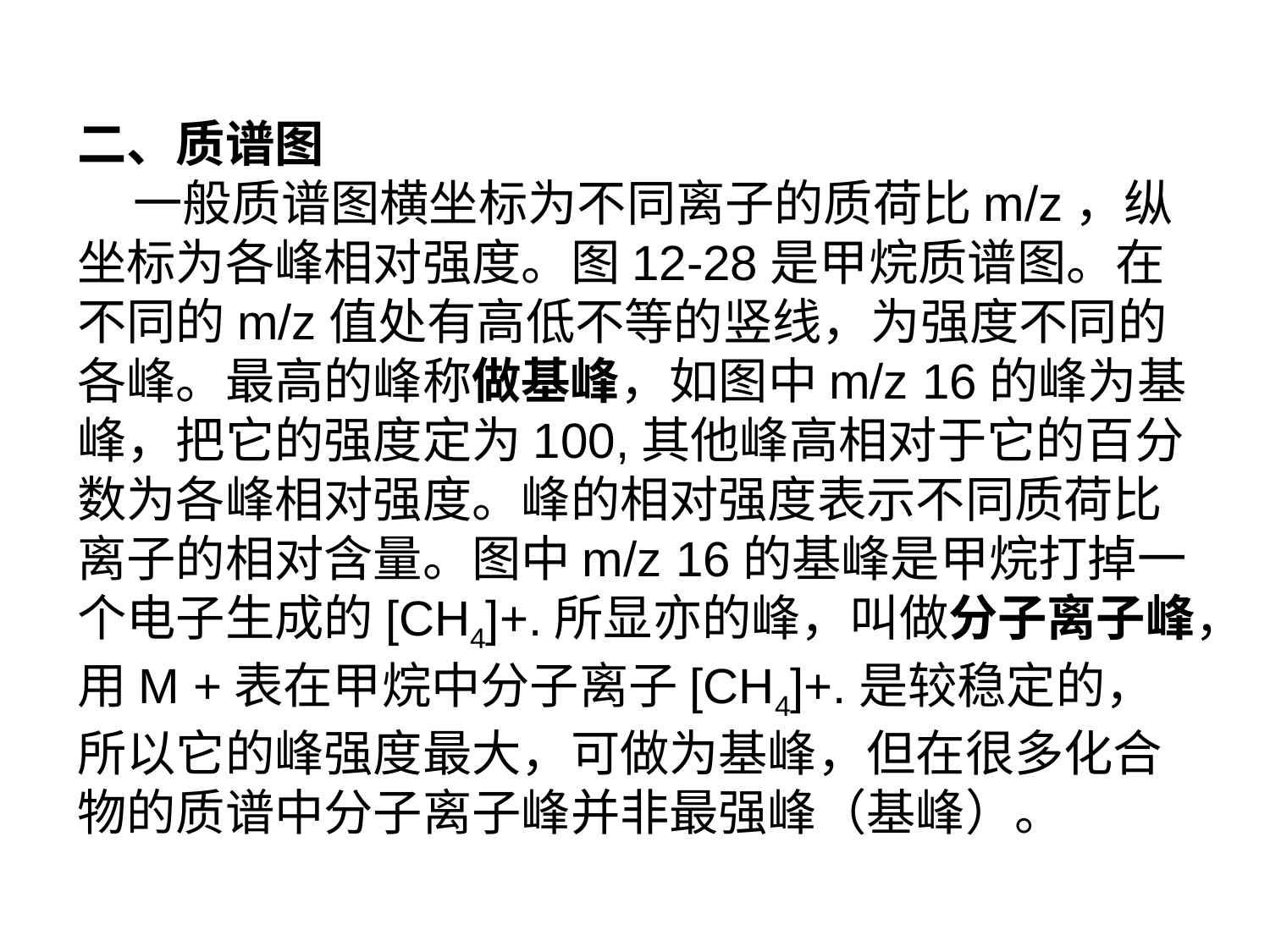

二、质谱图
    一般质谱图横坐标为不同离子的质荷比m/z，纵坐标为各峰相对强度。图12-28是甲烷质谱图。在不同的m/z值处有高低不等的竖线，为强度不同的各峰。最高的峰称做基峰，如图中m/z 16的峰为基峰，把它的强度定为100,其他峰高相对于它的百分数为各峰相对强度。峰的相对强度表示不同质荷比离子的相对含量。图中m/z 16的基峰是甲烷打掉一个电子生成的[CH4]+.所显亦的峰，叫做分子离子峰，用M +表在甲烷中分子离子[CH4]+.是较稳定的，所以它的峰强度最大，可做为基峰，但在很多化合物的质谱中分子离子峰并非最强峰（基峰）。